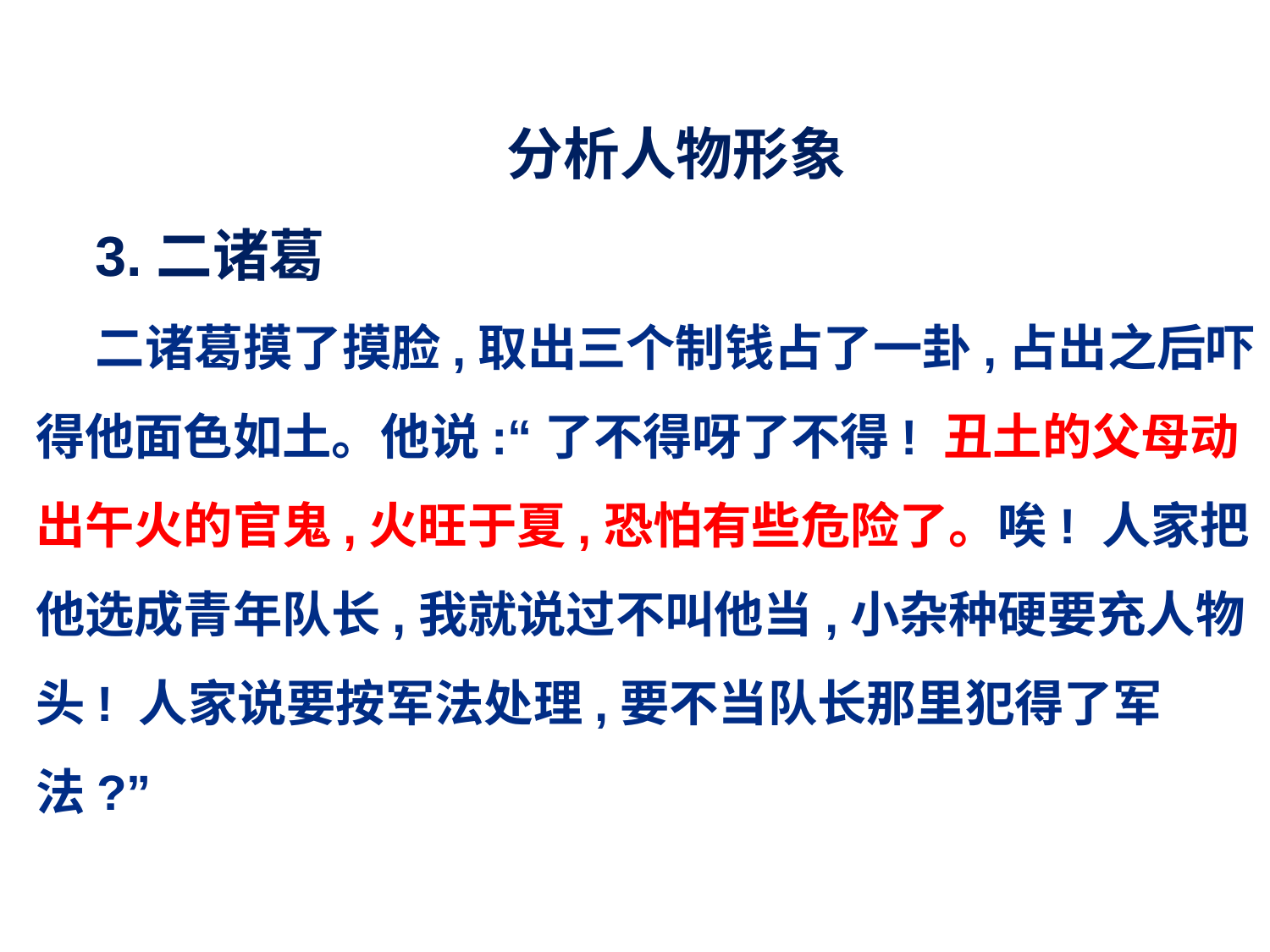

分析人物形象
3.二诸葛
二诸葛摸了摸脸,取出三个制钱占了一卦,占出之后吓得他面色如土。他说:“了不得呀了不得! 丑土的父母动出午火的官鬼,火旺于夏,恐怕有些危险了。唉! 人家把他选成青年队长,我就说过不叫他当,小杂种硬要充人物头! 人家说要按军法处理,要不当队长那里犯得了军法?”